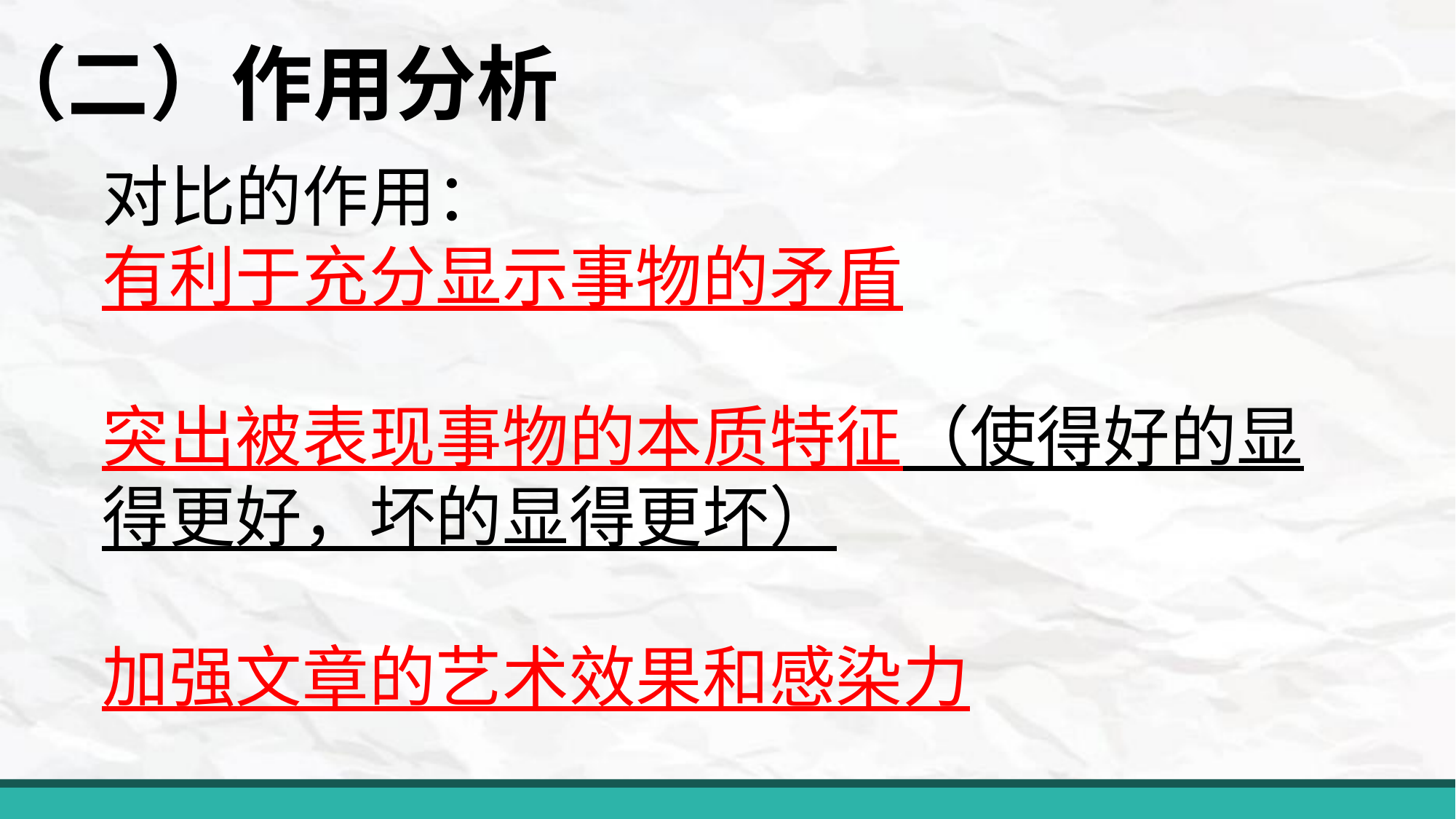

（二）作用分析
对比的作用：
有利于充分显示事物的矛盾

突出被表现事物的本质特征（使得好的显得更好，坏的显得更坏）

加强文章的艺术效果和感染力